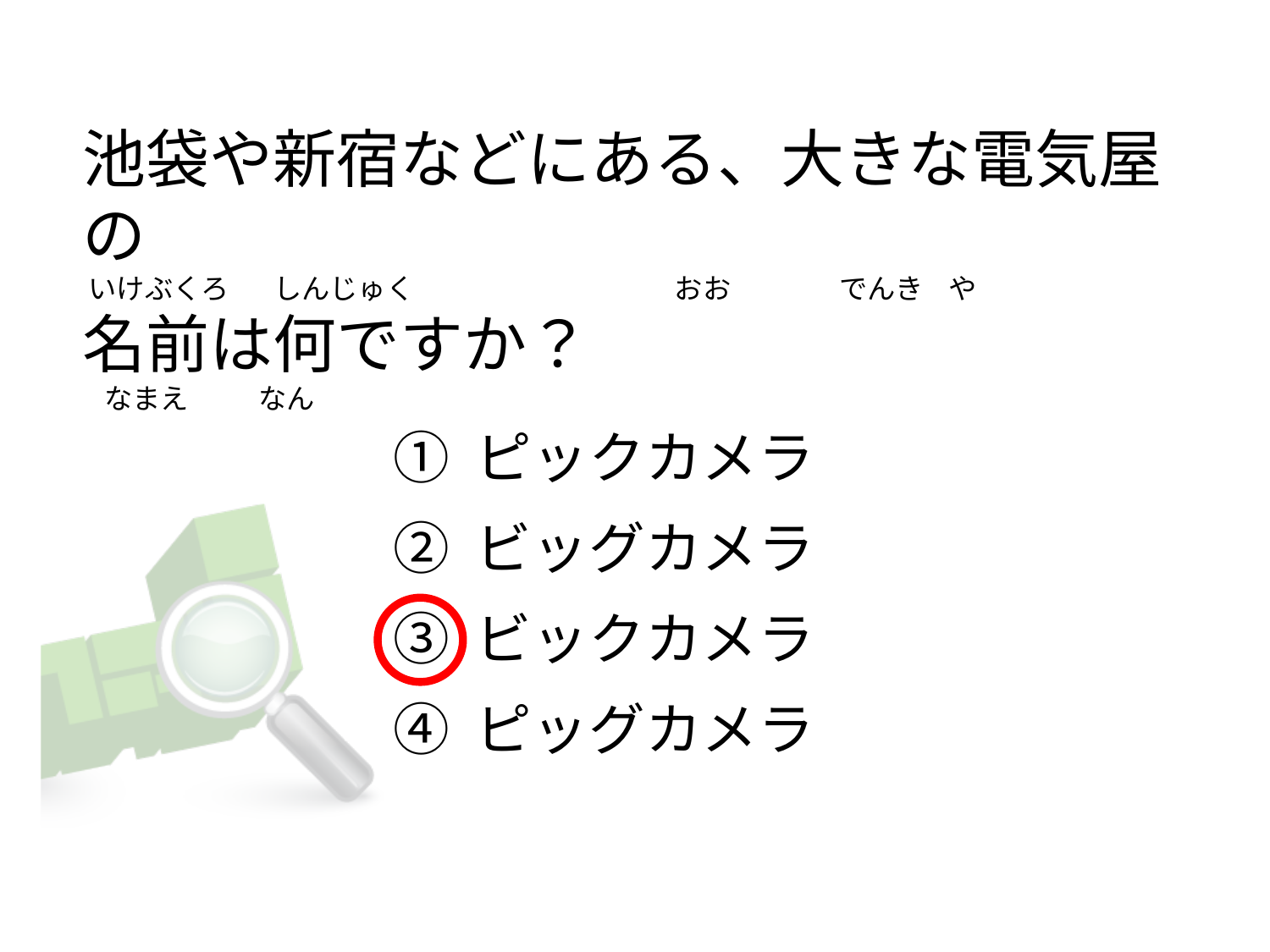

# 池袋や新宿などにある、大きな電気屋の  いけぶくろ       しんじゅく                                         おお                 でんき    や 名前は何ですか？    なまえ           なん
① ピックカメラ
② ビッグカメラ
③ ビックカメラ
④ ピッグカメラ